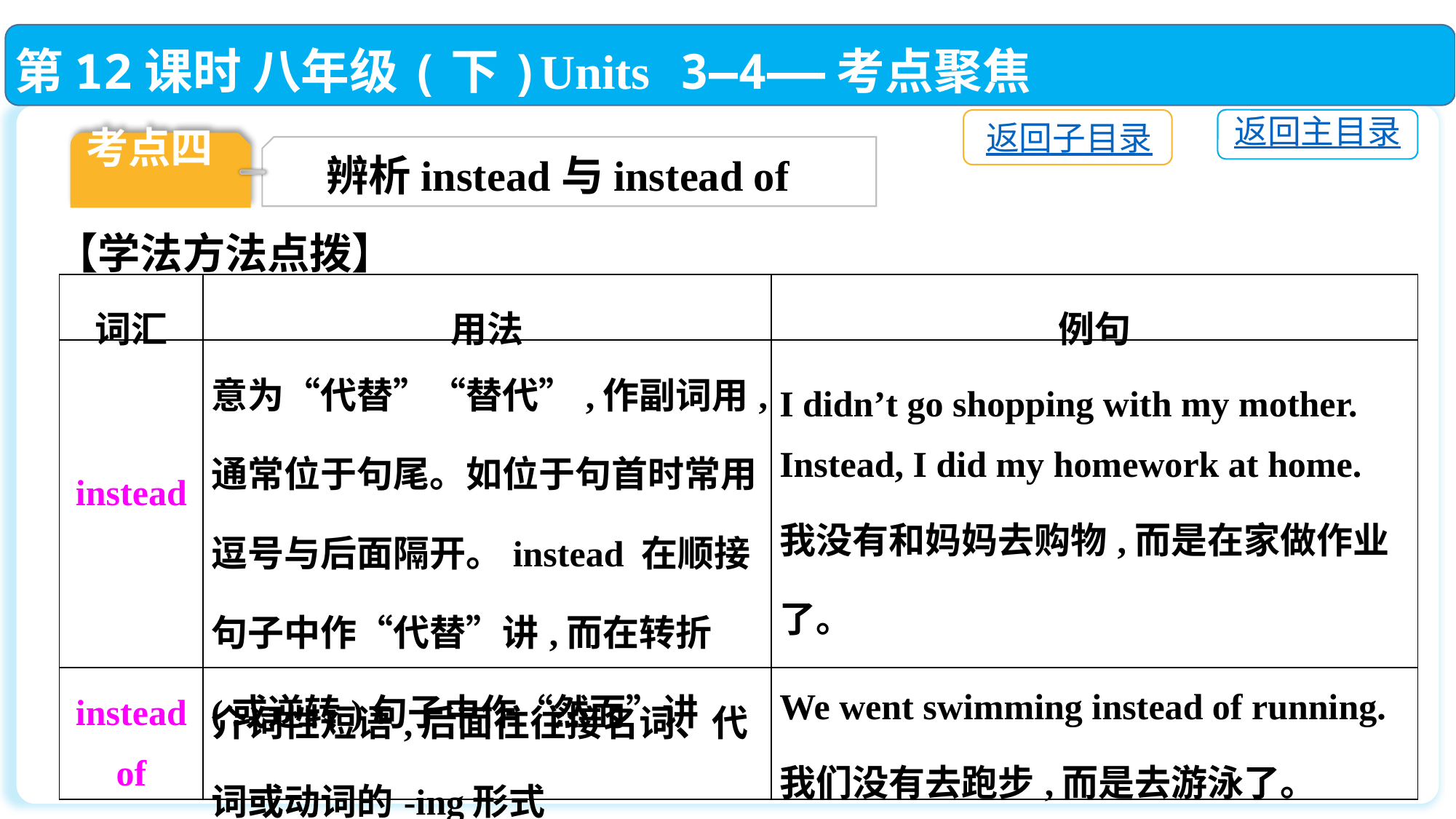

第12课时 八年级(下)Units 3—4——考点聚焦

返回主目录

返回子目录
考点四
辨析instead与instead of

【学法方法点拨】
| 词汇 | 用法 | 例句 |
| --- | --- | --- |
| instead | 意为“代替”“替代”,作副词用,通常位于句尾。如位于句首时常用逗号与后面隔开。instead 在顺接句子中作“代替”讲,而在转折(或逆转)句子中作“然而”讲 | I didn’t go shopping with my mother. Instead, I did my homework at home. 我没有和妈妈去购物,而是在家做作业了。 |
| instead of | 介词性短语,后面往往接名词、代词或动词的-ing形式 | We went swimming instead of running. 我们没有去跑步,而是去游泳了。 |